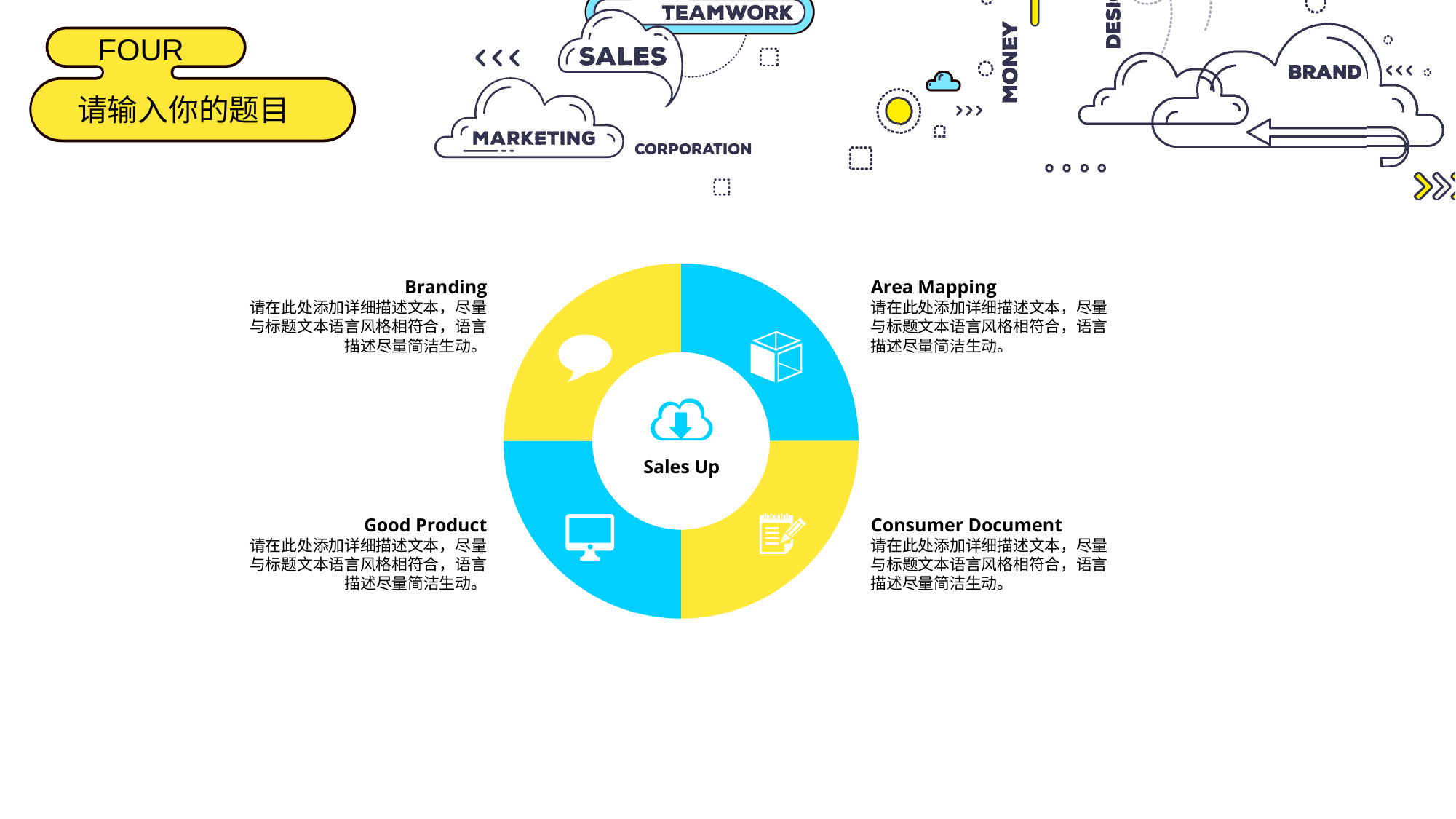

### Chart

| Category | Sales |
|---|---|
| 1st Qtr | 3.0 |
| 2nd Qtr | 3.0 |
| 3rd Qtr | 3.0 |
| 4th Qtr | 3.0 |
Branding
请在此处添加详细描述文本，尽量与标题文本语言风格相符合，语言描述尽量简洁生动。
Area Mapping
请在此处添加详细描述文本，尽量与标题文本语言风格相符合，语言描述尽量简洁生动。

Sales Up
Good Product
请在此处添加详细描述文本，尽量与标题文本语言风格相符合，语言描述尽量简洁生动。
Consumer Document
请在此处添加详细描述文本，尽量与标题文本语言风格相符合，语言描述尽量简洁生动。